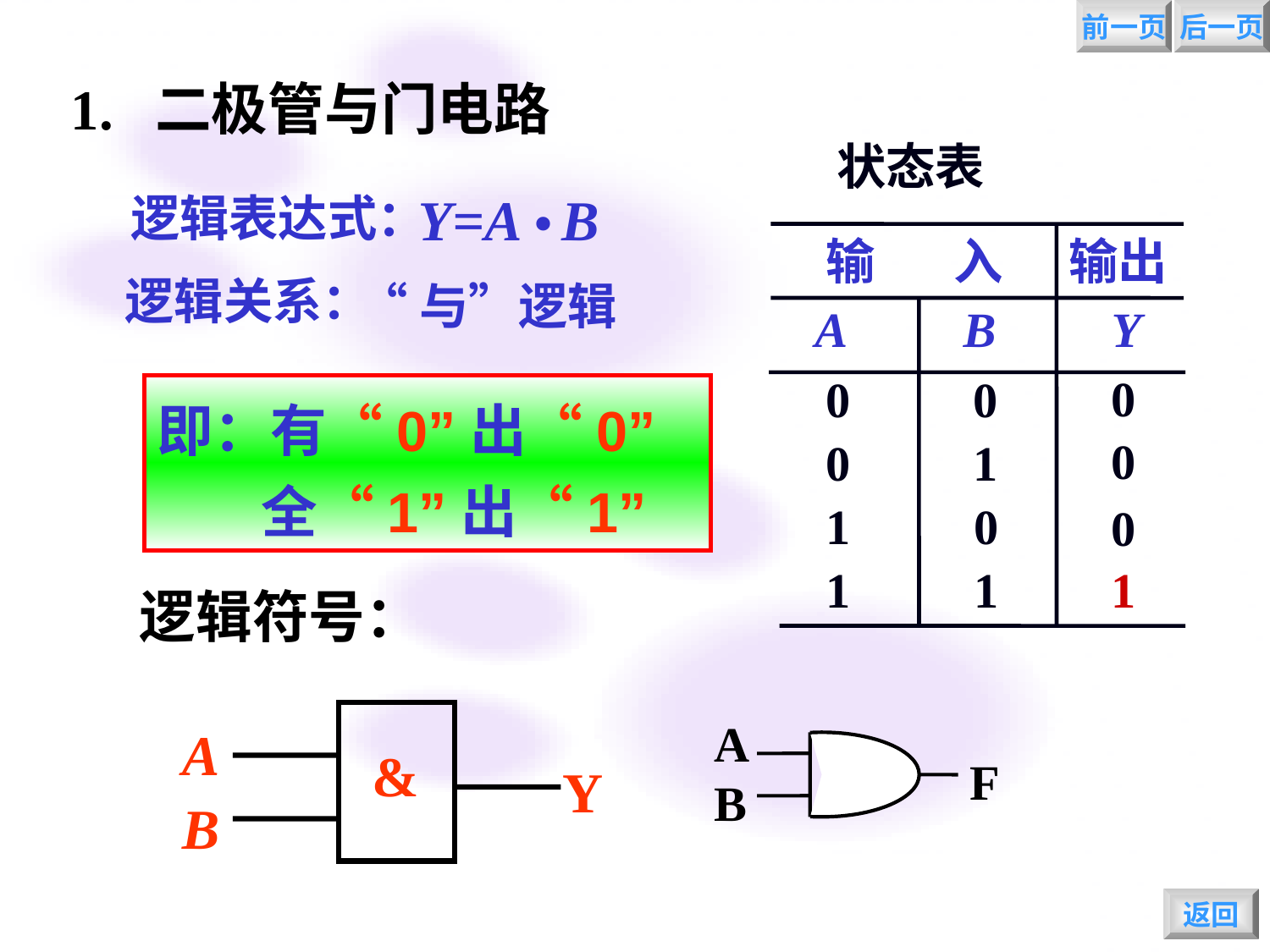

前一页
后一页
1.  二极管与门电路
状态表
输       入

输出
A
B
Y

0
0
0
0
0
1
1
0
0
1
1
1

.
Y=A   B
逻辑表达式：
逻辑关系：
“与”逻辑

即：有“0”出“0”
       全“1”出“1”
逻辑符号：

A
&
Y

B

AB

F
返回